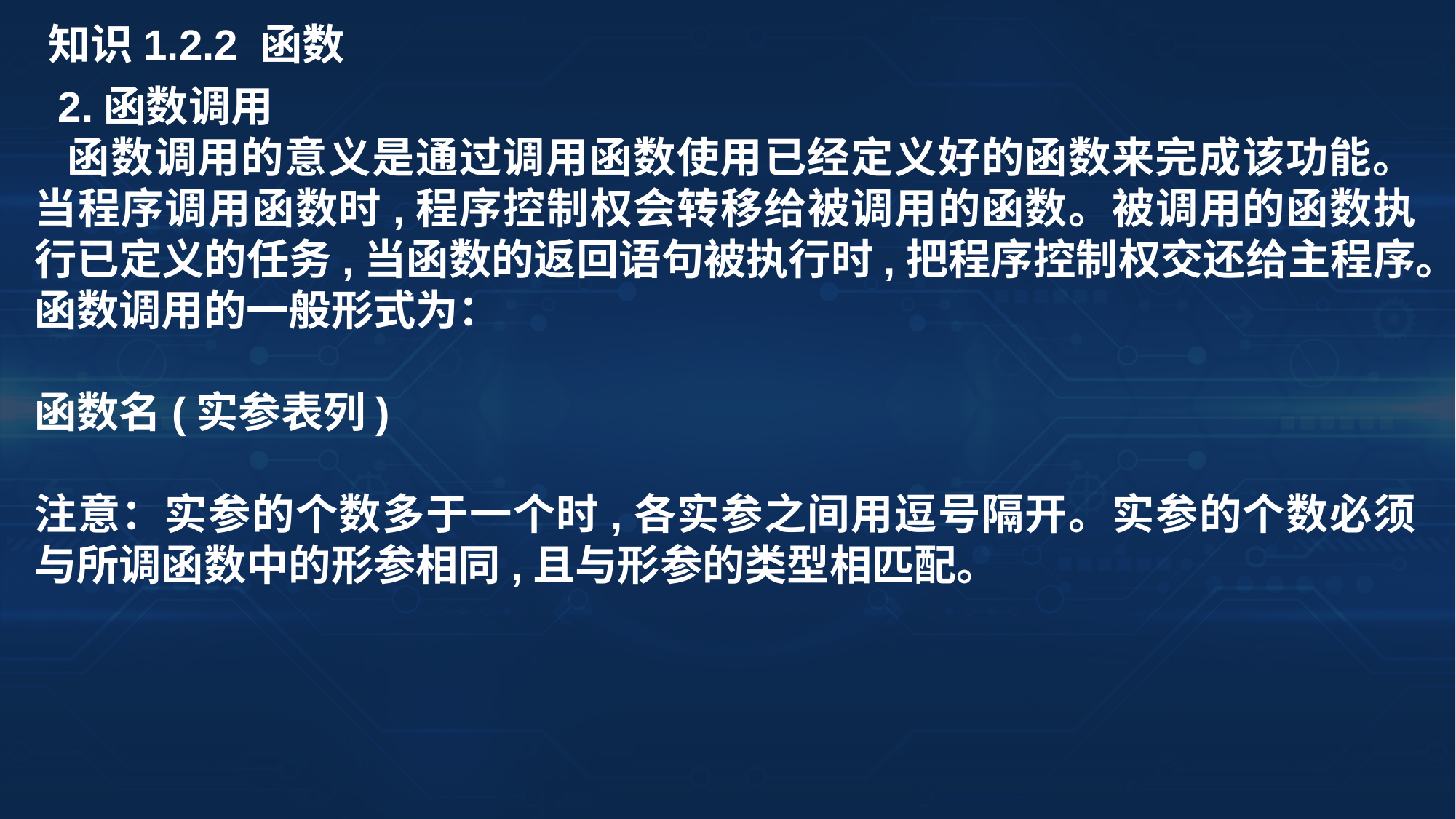

知识1.2.2 函数
  2.函数调用
  函数调用的意义是通过调用函数使用已经定义好的函数来完成该功能。当程序调用函数时,程序控制权会转移给被调用的函数。被调用的函数执行已定义的任务,当函数的返回语句被执行时,把程序控制权交还给主程序。
函数调用的一般形式为：

函数名(实参表列)

注意：实参的个数多于一个时,各实参之间用逗号隔开。实参的个数必须与所调函数中的形参相同,且与形参的类型相匹配。